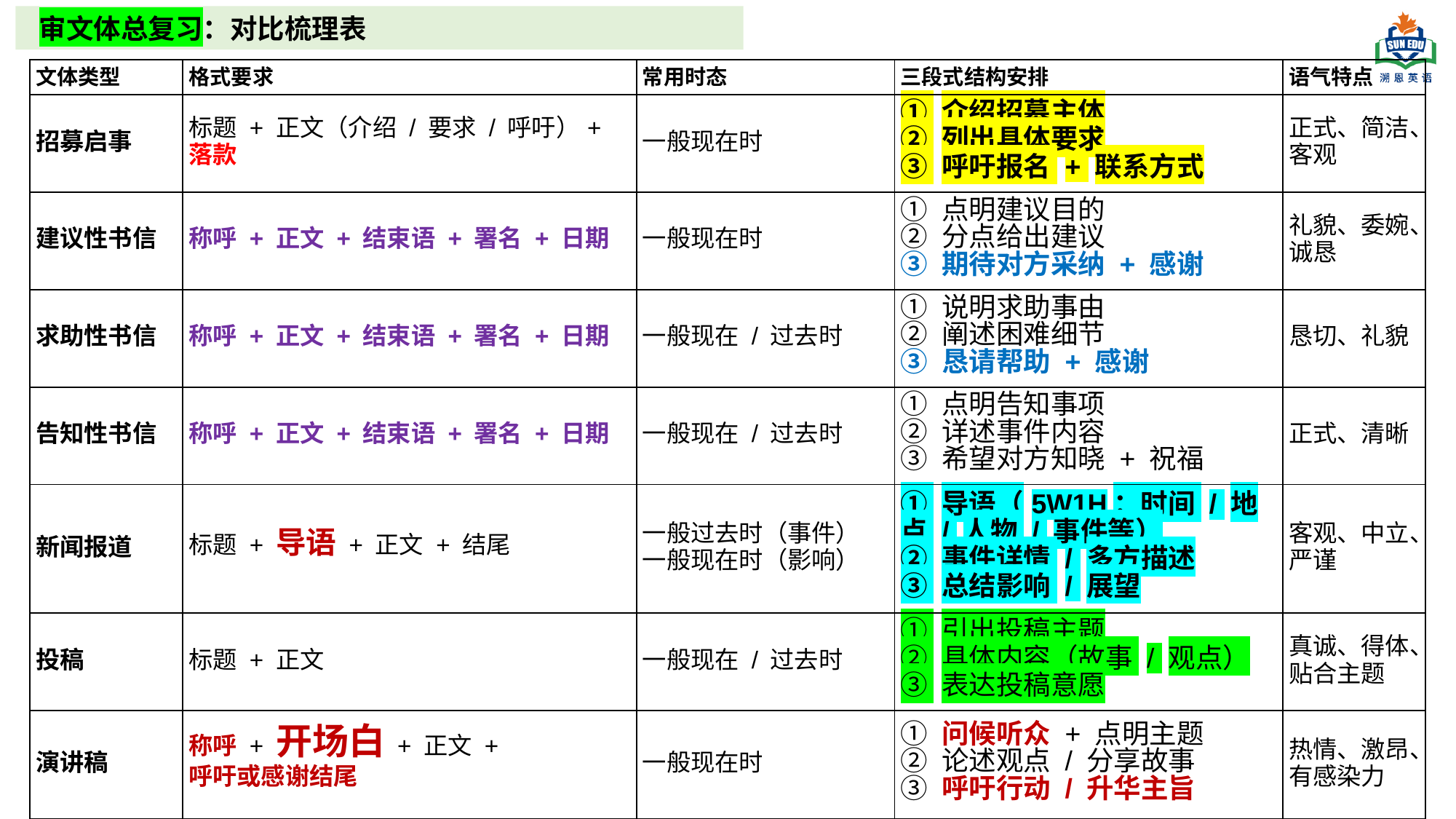

审文体总复习：对比梳理表
| 文体类型 | 格式要求 | 常用时态 | 三段式结构安排 | 语气特点 |
| --- | --- | --- | --- | --- |
| 招募启事 | 标题 + 正文（介绍 / 要求 / 呼吁）+ 落款 | 一般现在时 | ① 介绍招募主体 ② 列出具体要求 ③ 呼吁报名 + 联系方式 | 正式、简洁、客观 |
| 建议性书信 | 称呼 + 正文 + 结束语 + 署名 + 日期 | 一般现在时 | ① 点明建议目的 ② 分点给出建议 ③ 期待对方采纳 + 感谢 | 礼貌、委婉、诚恳 |
| 求助性书信 | 称呼 + 正文 + 结束语 + 署名 + 日期 | 一般现在 / 过去时 | ① 说明求助事由 ② 阐述困难细节 ③ 恳请帮助 + 感谢 | 恳切、礼貌 |
| 告知性书信 | 称呼 + 正文 + 结束语 + 署名 + 日期 | 一般现在 / 过去时 | ① 点明告知事项 ② 详述事件内容 ③ 希望对方知晓 + 祝福 | 正式、清晰 |
| 新闻报道 | 标题 + 导语 + 正文 + 结尾 | 一般过去时（事件） 一般现在时（影响） | ① 导语（5W1H：时间 / 地点 / 人物 / 事件等） ② 事件详情 / 多方描述 ③ 总结影响 / 展望 | 客观、中立、严谨 |
| 投稿 | 标题 + 正文 | 一般现在 / 过去时 | ① 引出投稿主题 ② 具体内容（故事 / 观点） ③ 表达投稿意愿 | 真诚、得体、贴合主题 |
| 演讲稿 | 称呼 + 开场白 + 正文 + 呼吁或感谢结尾 | 一般现在时 | ① 问候听众 + 点明主题 ② 论述观点 / 分享故事 ③ 呼吁行动 / 升华主旨 | 热情、激昂、有感染力 |